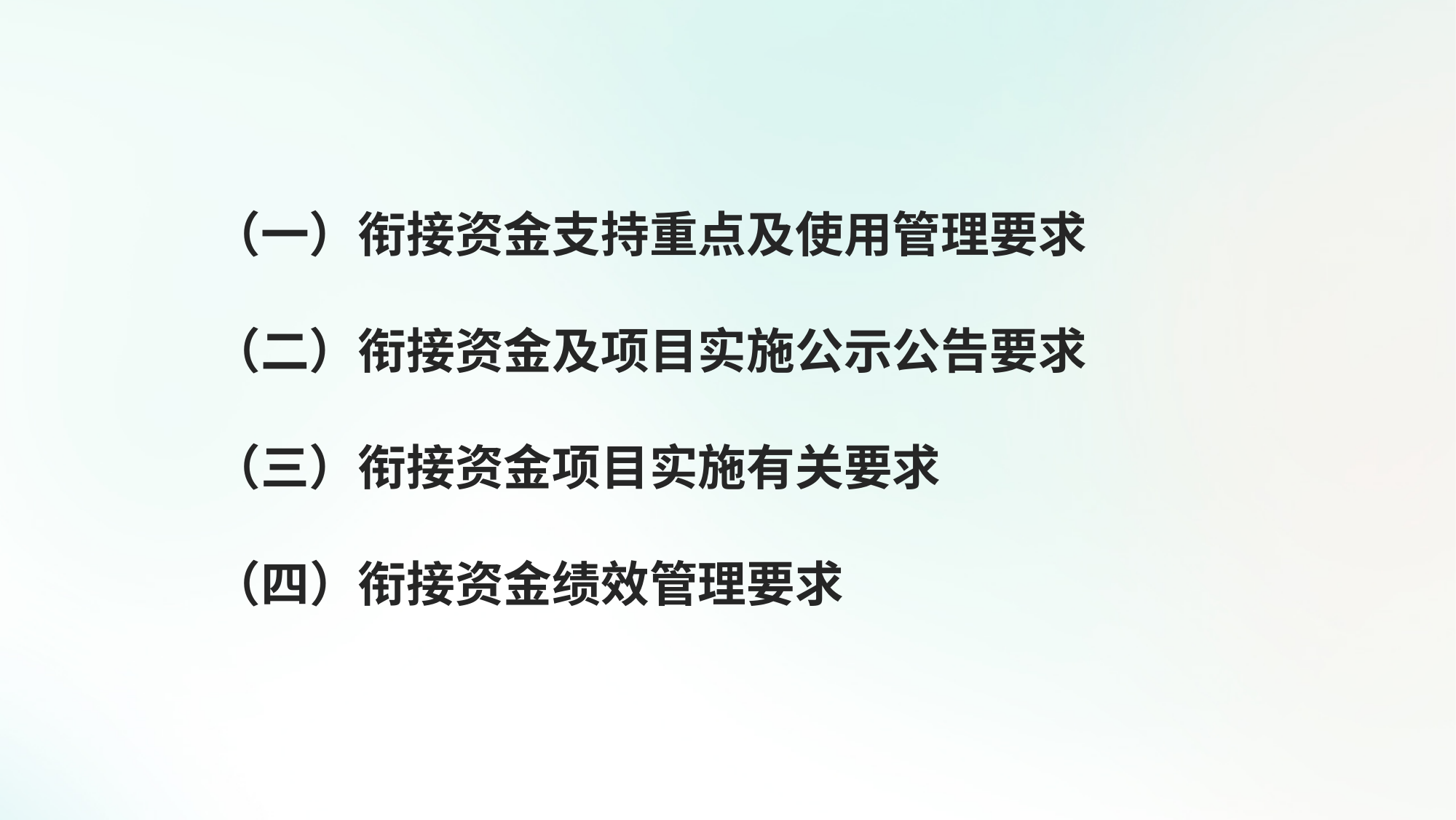

（一）衔接资金支持重点及使用管理要求
（二）衔接资金及项目实施公示公告要求
（三）衔接资金项目实施有关要求
（四）衔接资金绩效管理要求